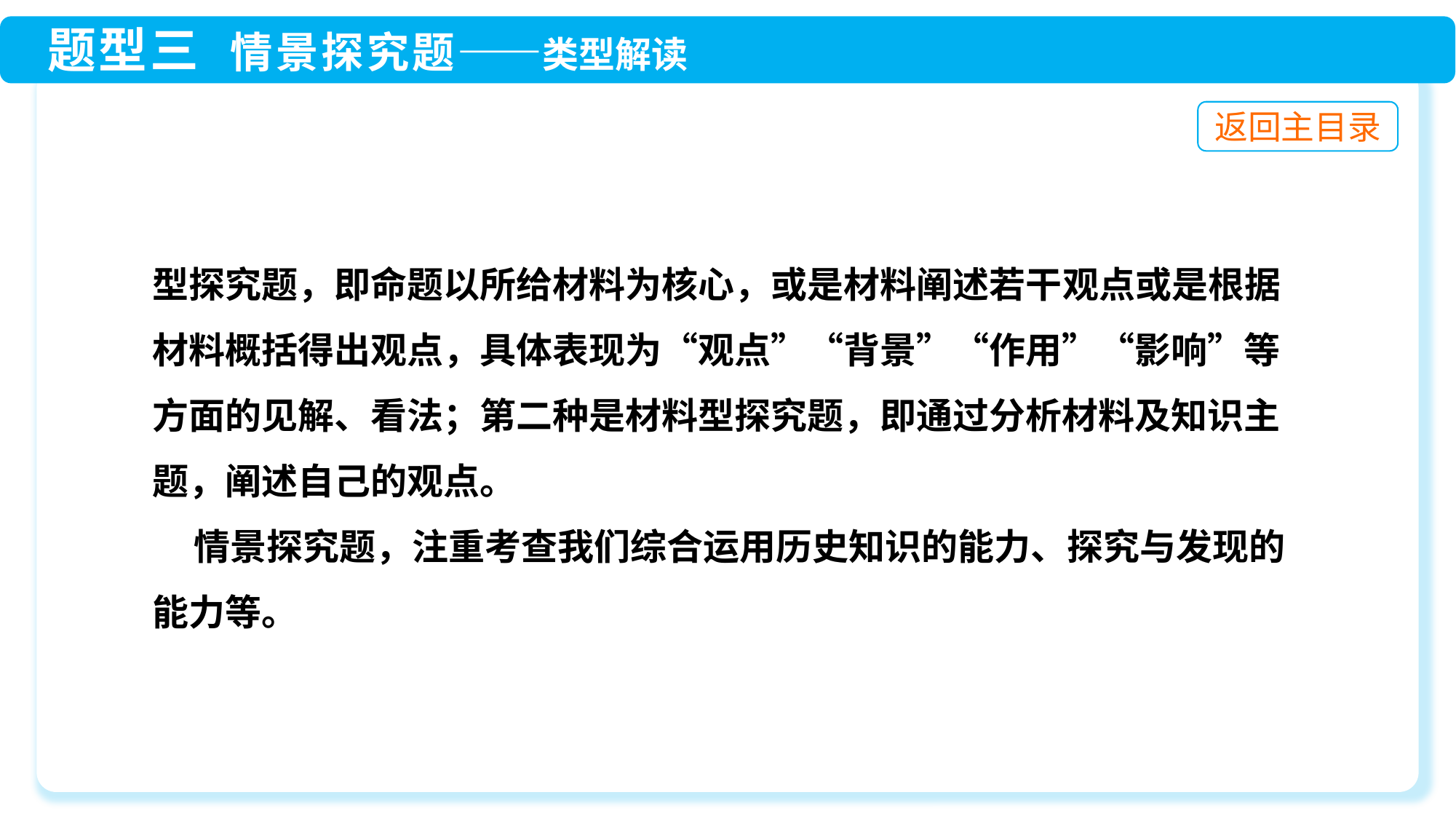

型探究题，即命题以所给材料为核心，或是材料阐述若干观点或是根据材料概括得出观点，具体表现为“观点”“背景”“作用”“影响”等方面的见解、看法；第二种是材料型探究题，即通过分析材料及知识主题，阐述自己的观点。
    情景探究题，注重考查我们综合运用历史知识的能力、探究与发现的能力等。